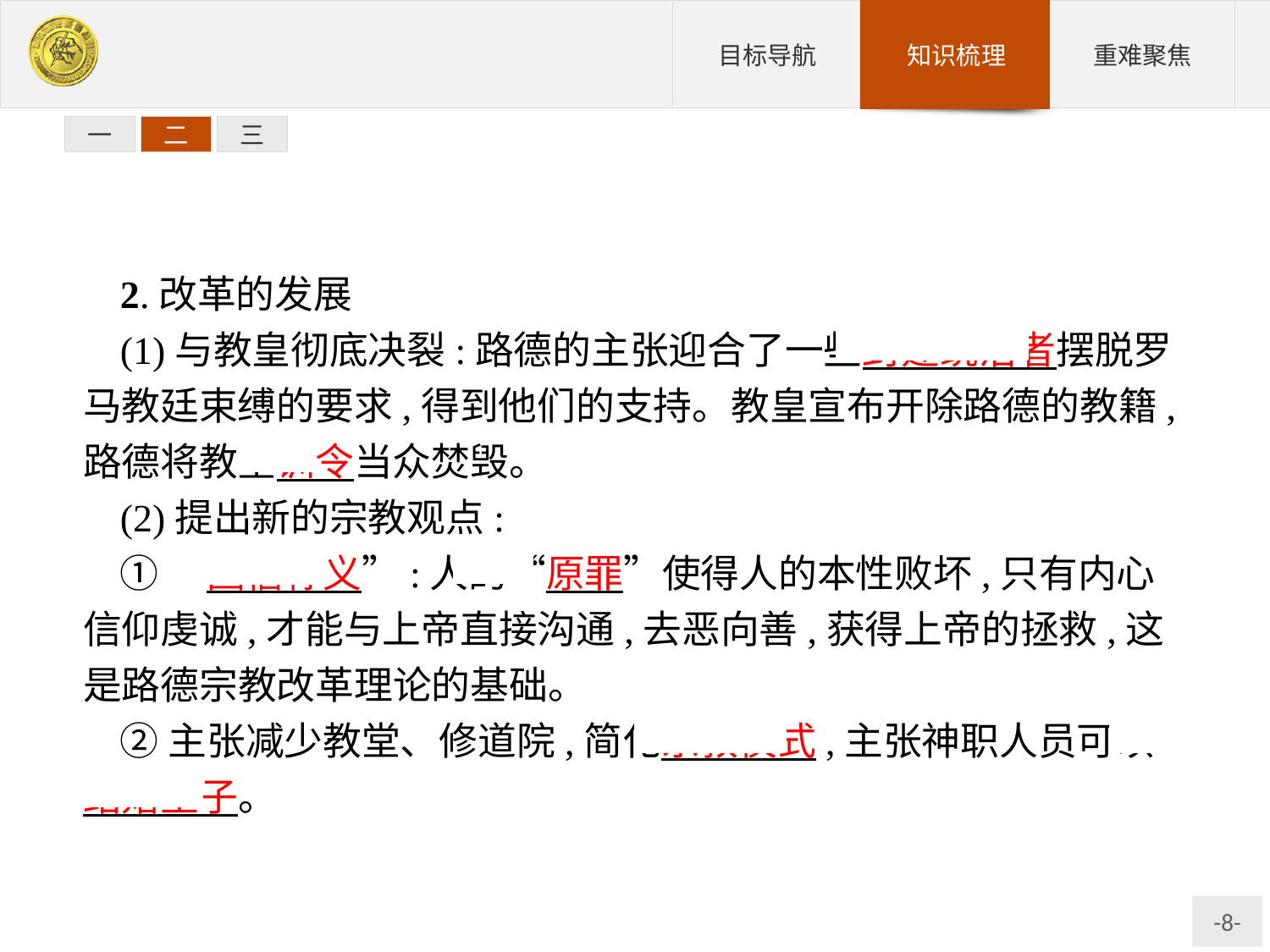

一
二
三
2.改革的发展
(1)与教皇彻底决裂:路德的主张迎合了一些封建统治者摆脱罗马教廷束缚的要求,得到他们的支持。教皇宣布开除路德的教籍,路德将教皇训令当众焚毁。
(2)提出新的宗教观点:
①“因信称义”:人的“原罪”使得人的本性败坏,只有内心信仰虔诚,才能与上帝直接沟通,去恶向善,获得上帝的拯救,这是路德宗教改革理论的基础。
②主张减少教堂、修道院,简化宗教仪式,主张神职人员可以结婚生子。